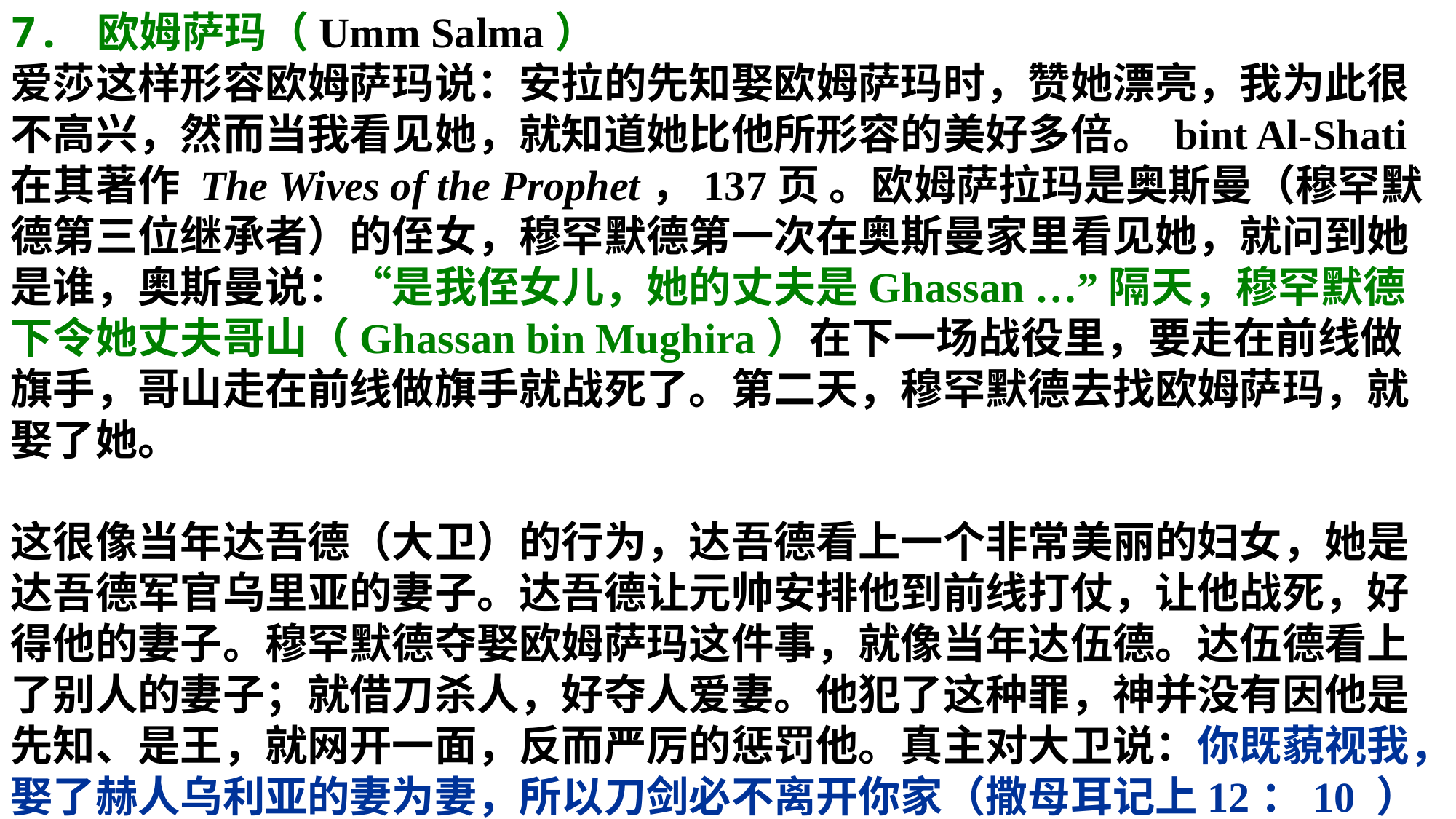

7. 欧姆萨玛（Umm Salma）
爱莎这样形容欧姆萨玛说：安拉的先知娶欧姆萨玛时，赞她漂亮，我为此很不高兴，然而当我看见她，就知道她比他所形容的美好多倍。 bint Al-Shati在其著作 The Wives of the Prophet，137页 。欧姆萨拉玛是奥斯曼（穆罕默德第三位继承者）的侄女，穆罕默德第一次在奥斯曼家里看见她，就问到她是谁，奥斯曼说：“是我侄女儿，她的丈夫是Ghassan …”隔天，穆罕默德下令她丈夫哥山（Ghassan bin Mughira）在下一场战役里，要走在前线做旗手，哥山走在前线做旗手就战死了。第二天，穆罕默德去找欧姆萨玛，就娶了她。

这很像当年达吾德（大卫）的行为，达吾德看上一个非常美丽的妇女，她是达吾德军官乌里亚的妻子。达吾德让元帅安排他到前线打仗，让他战死，好得他的妻子。穆罕默德夺娶欧姆萨玛这件事，就像当年达伍德。达伍德看上了别人的妻子；就借刀杀人，好夺人爱妻。他犯了这种罪，神并没有因他是先知、是王，就网开一面，反而严厉的惩罚他。真主对大卫说：你既藐视我，娶了赫人乌利亚的妻为妻，所以刀剑必不离开你家（撒母耳记上12：10 ）